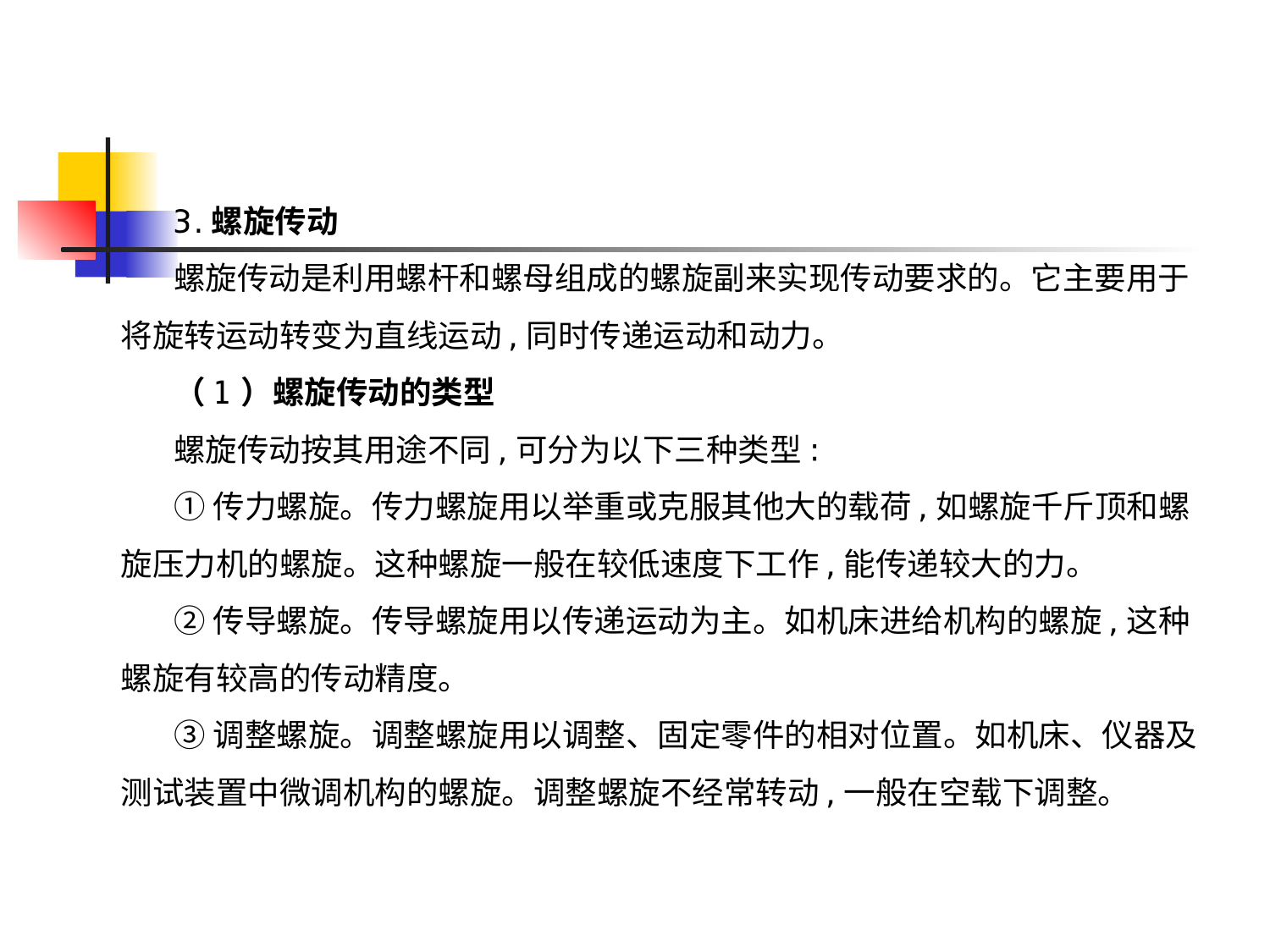

3.螺旋传动
螺旋传动是利用螺杆和螺母组成的螺旋副来实现传动要求的。它主要用于将旋转运动转变为直线运动,同时传递运动和动力。
（1）螺旋传动的类型
螺旋传动按其用途不同,可分为以下三种类型:
①传力螺旋。传力螺旋用以举重或克服其他大的载荷,如螺旋千斤顶和螺旋压力机的螺旋。这种螺旋一般在较低速度下工作,能传递较大的力。
②传导螺旋。传导螺旋用以传递运动为主。如机床进给机构的螺旋,这种螺旋有较高的传动精度。
③调整螺旋。调整螺旋用以调整、固定零件的相对位置。如机床、仪器及测试装置中微调机构的螺旋。调整螺旋不经常转动,一般在空载下调整。